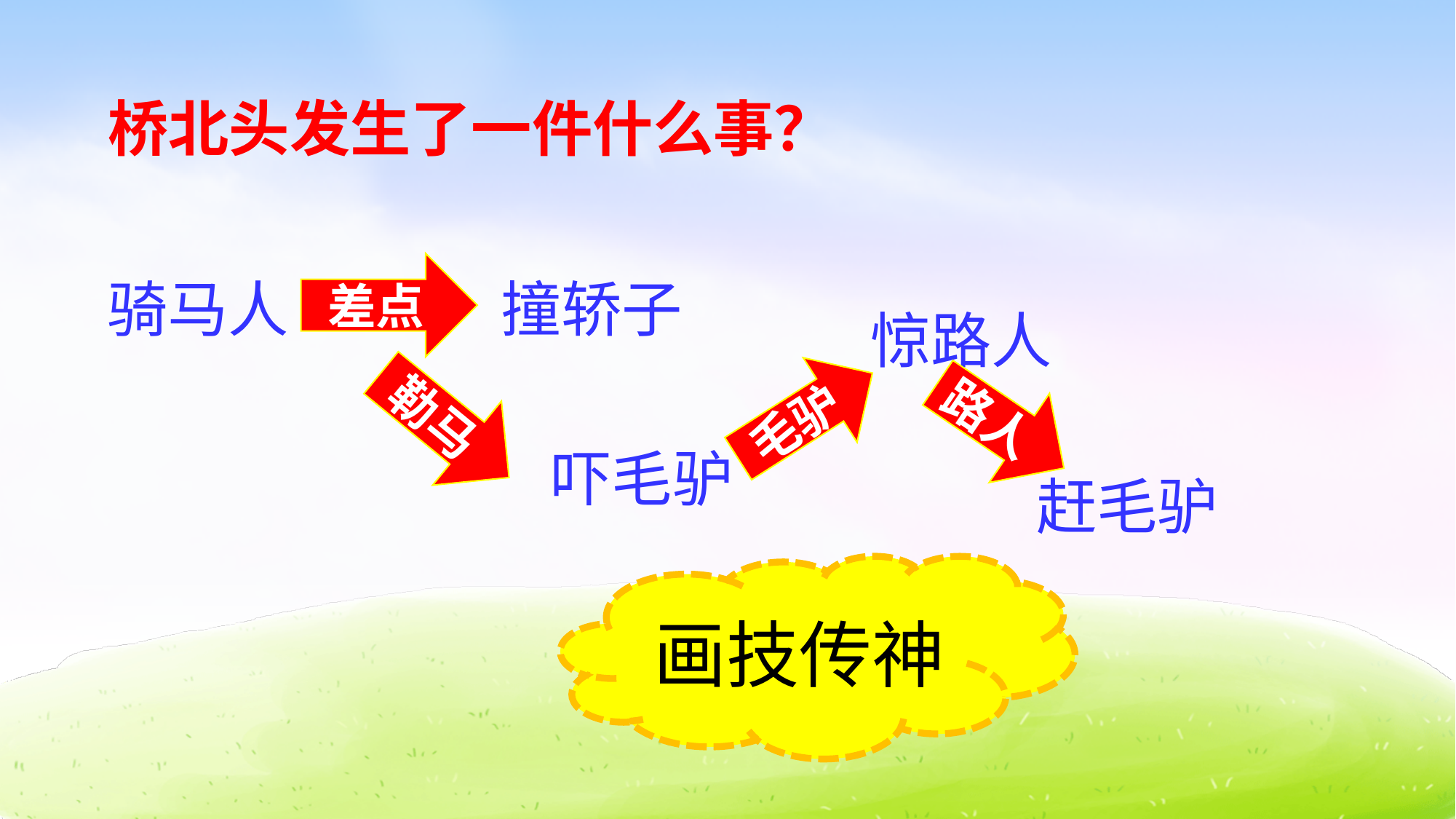

桥北头发生了一件什么事？
差点
骑马人
撞轿子
惊路人
毛驴
勒马
路人
吓毛驴
赶毛驴

画技传神